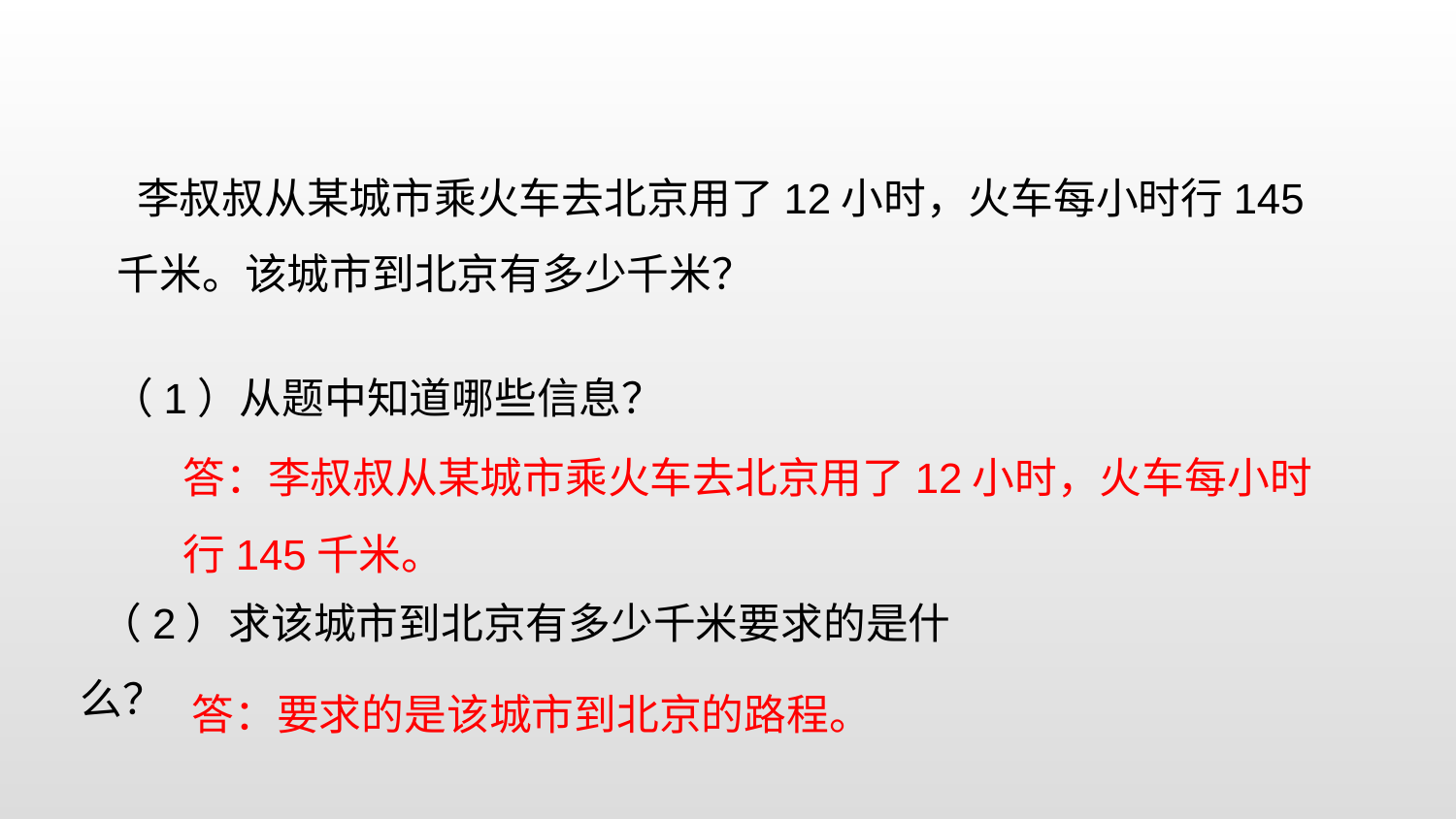

李叔叔从某城市乘火车去北京用了12小时，火车每小时行145千米。该城市到北京有多少千米？
 （1）从题中知道哪些信息？
答：李叔叔从某城市乘火车去北京用了12小时，火车每小时行145千米。
 （2）求该城市到北京有多少千米要求的是什么？
答：要求的是该城市到北京的路程。